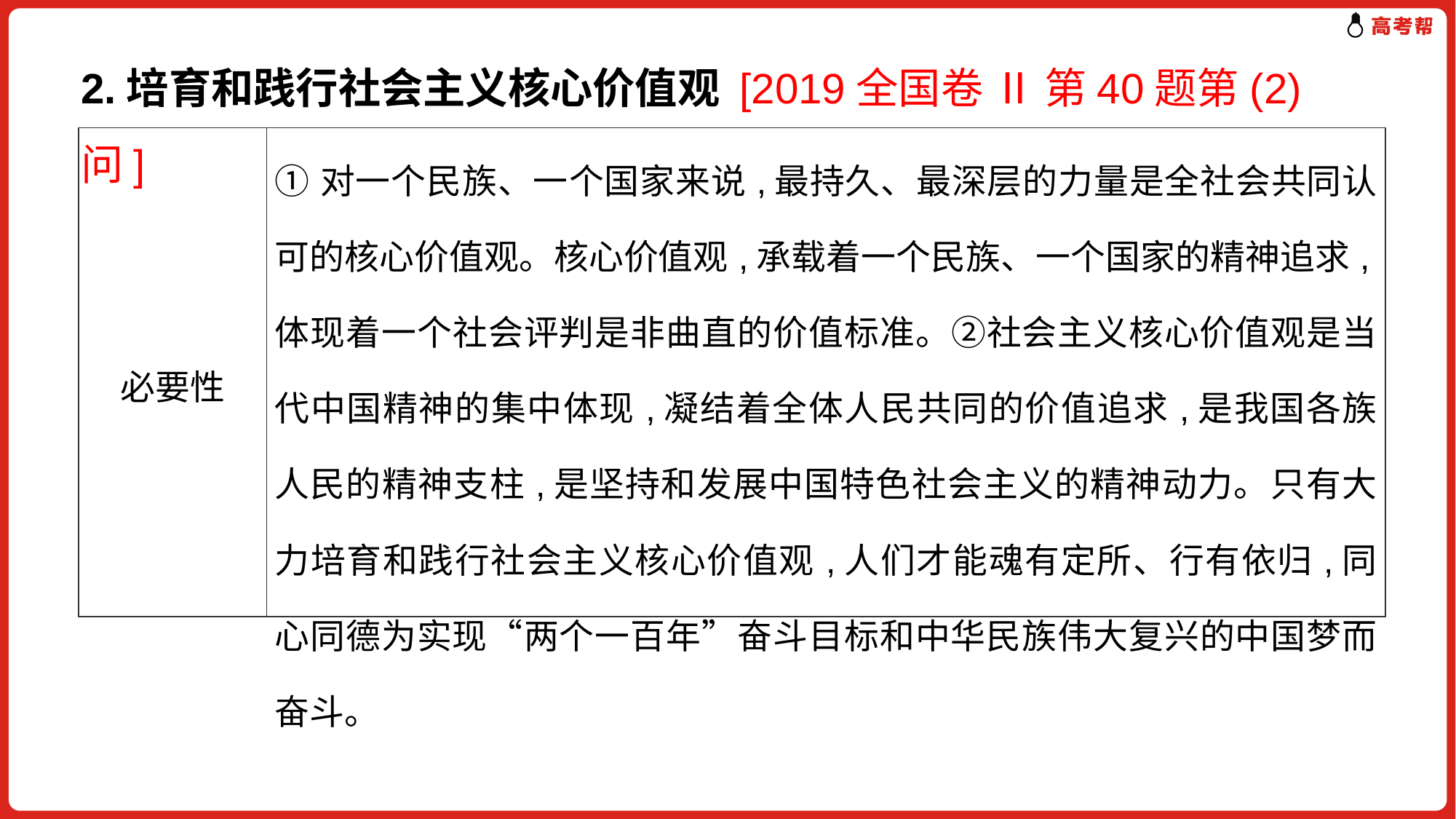

2.培育和践行社会主义核心价值观 [2019全国卷 Ⅱ 第40题第(2)问]
| 必要性 | ①对一个民族、一个国家来说,最持久、最深层的力量是全社会共同认可的核心价值观。核心价值观,承载着一个民族、一个国家的精神追求,体现着一个社会评判是非曲直的价值标准。②社会主义核心价值观是当代中国精神的集中体现,凝结着全体人民共同的价值追求,是我国各族人民的精神支柱,是坚持和发展中国特色社会主义的精神动力。只有大力培育和践行社会主义核心价值观,人们才能魂有定所、行有依归,同心同德为实现“两个一百年”奋斗目标和中华民族伟大复兴的中国梦而奋斗。 |
| --- | --- |